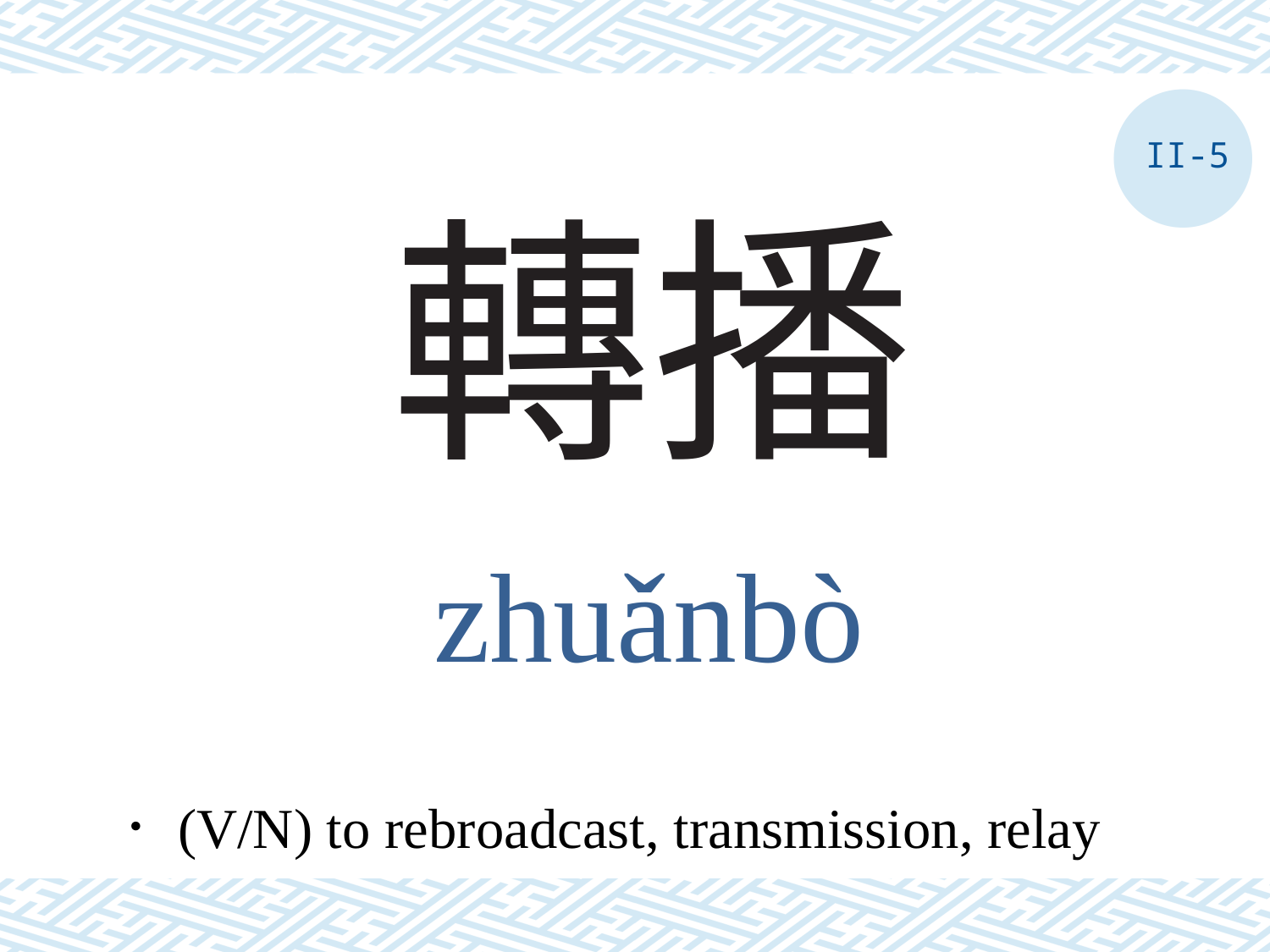

II-5

# 轉播
zhuǎnbò
．(V/N) to rebroadcast, transmission, relay